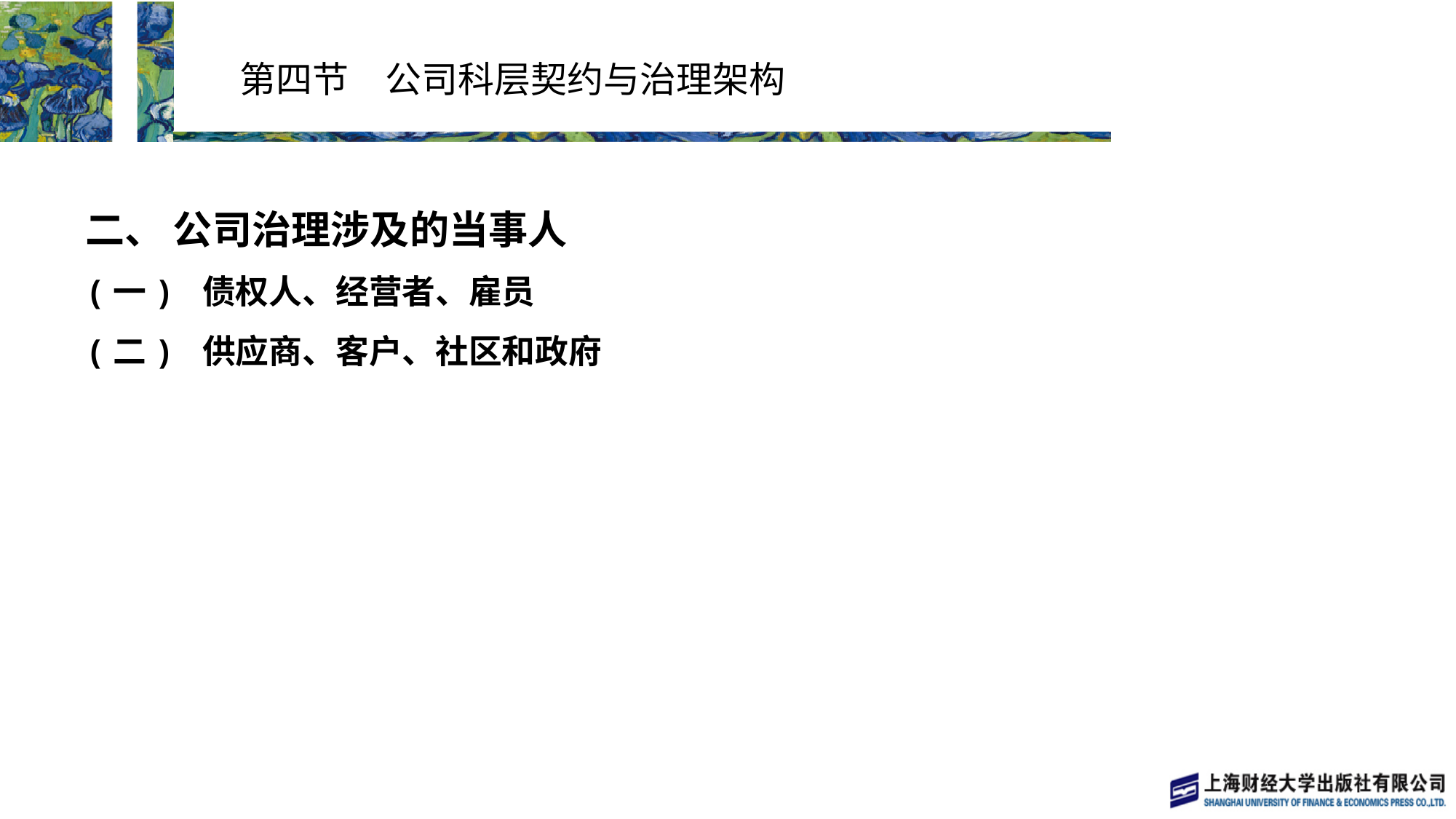

# 第四节　公司科层契约与治理架构
二、 公司治理涉及的当事人
(一) 债权人、经营者、雇员
(二) 供应商、客户、社区和政府